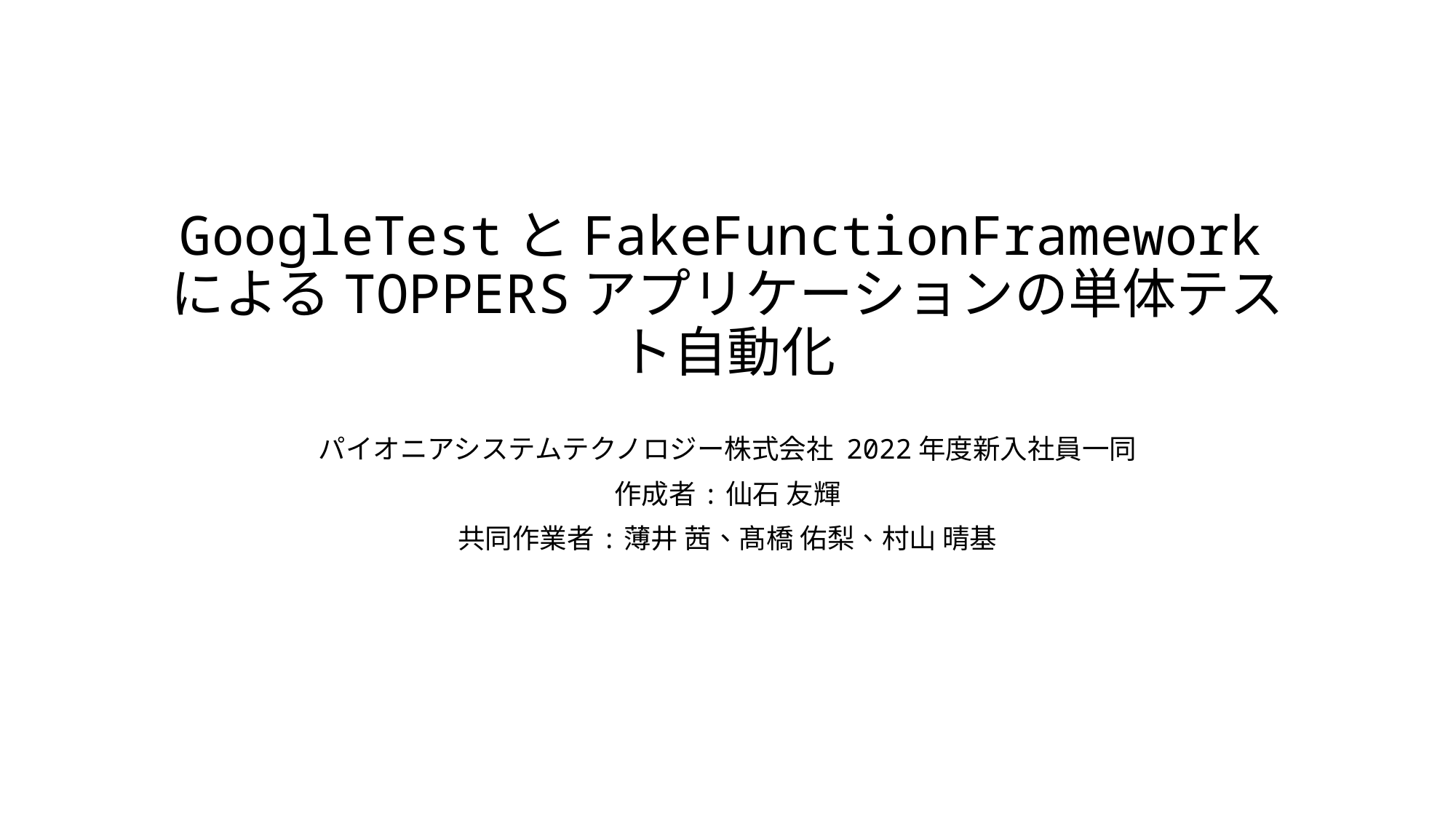

# GoogleTestとFakeFunctionFrameworkによるTOPPERSアプリケーションの単体テスト自動化
パイオニアシステムテクノロジー株式会社 2022年度新入社員一同
作成者:仙石 友輝
共同作業者:薄井 茜、髙橋 佑梨、村山 晴基